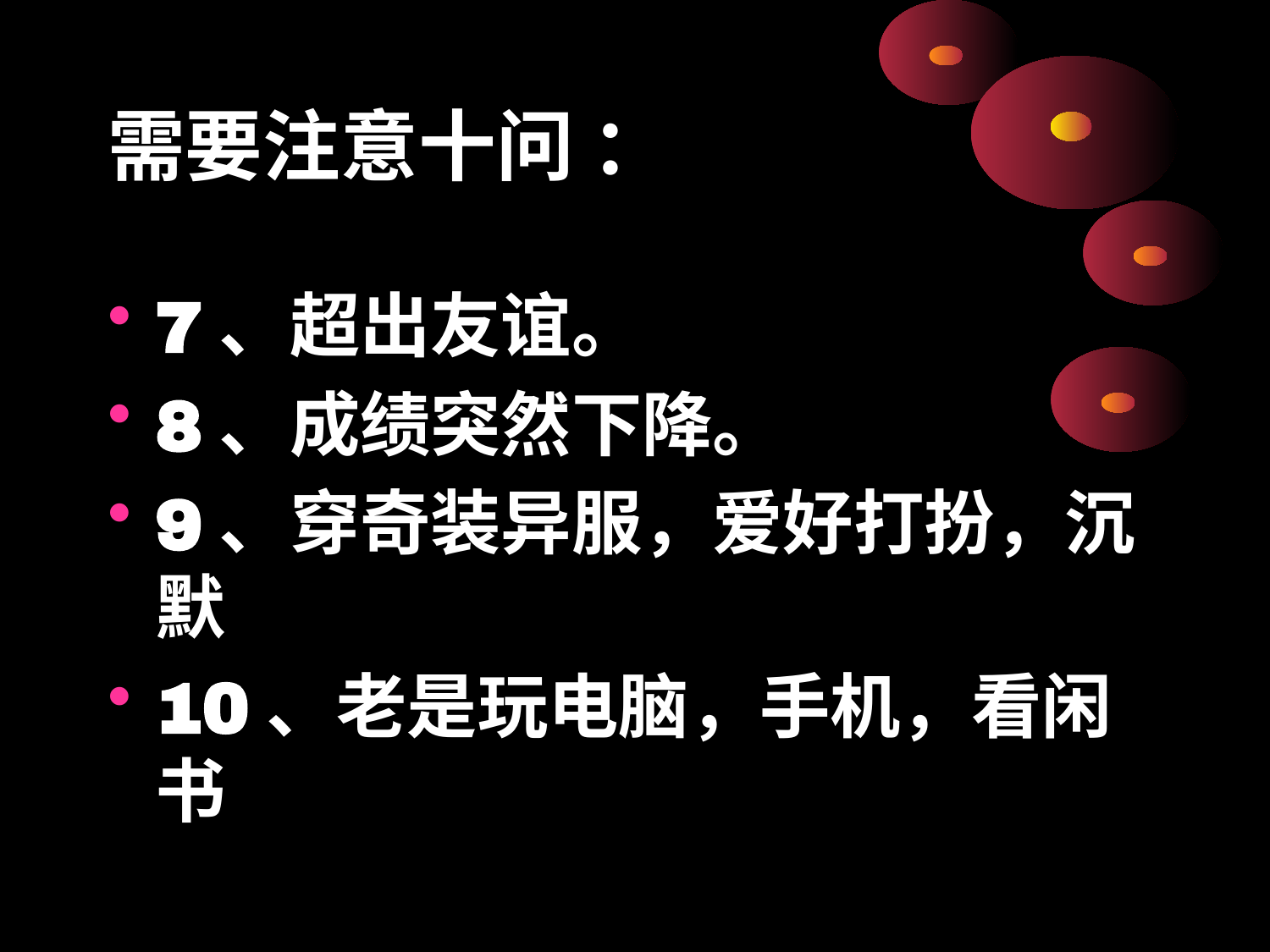

# 需要注意十问 ：
7、超出友谊。
8、成绩突然下降。
9、穿奇装异服，爱好打扮，沉默
10、老是玩电脑，手机，看闲书